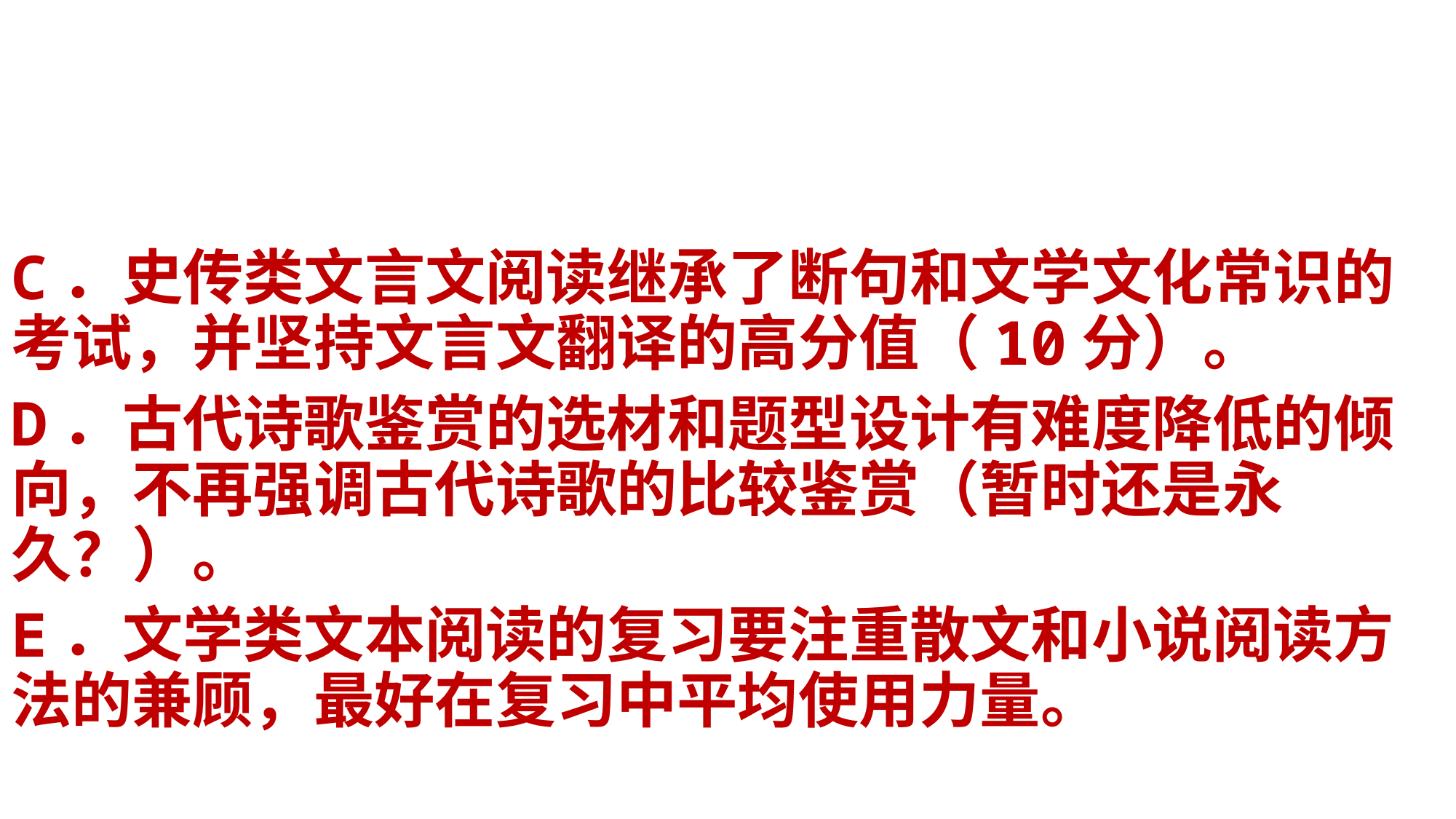

C．史传类文言文阅读继承了断句和文学文化常识的考试，并坚持文言文翻译的高分值（10分）。
D．古代诗歌鉴赏的选材和题型设计有难度降低的倾向，不再强调古代诗歌的比较鉴赏（暂时还是永久？）。
E．文学类文本阅读的复习要注重散文和小说阅读方法的兼顾，最好在复习中平均使用力量。

#